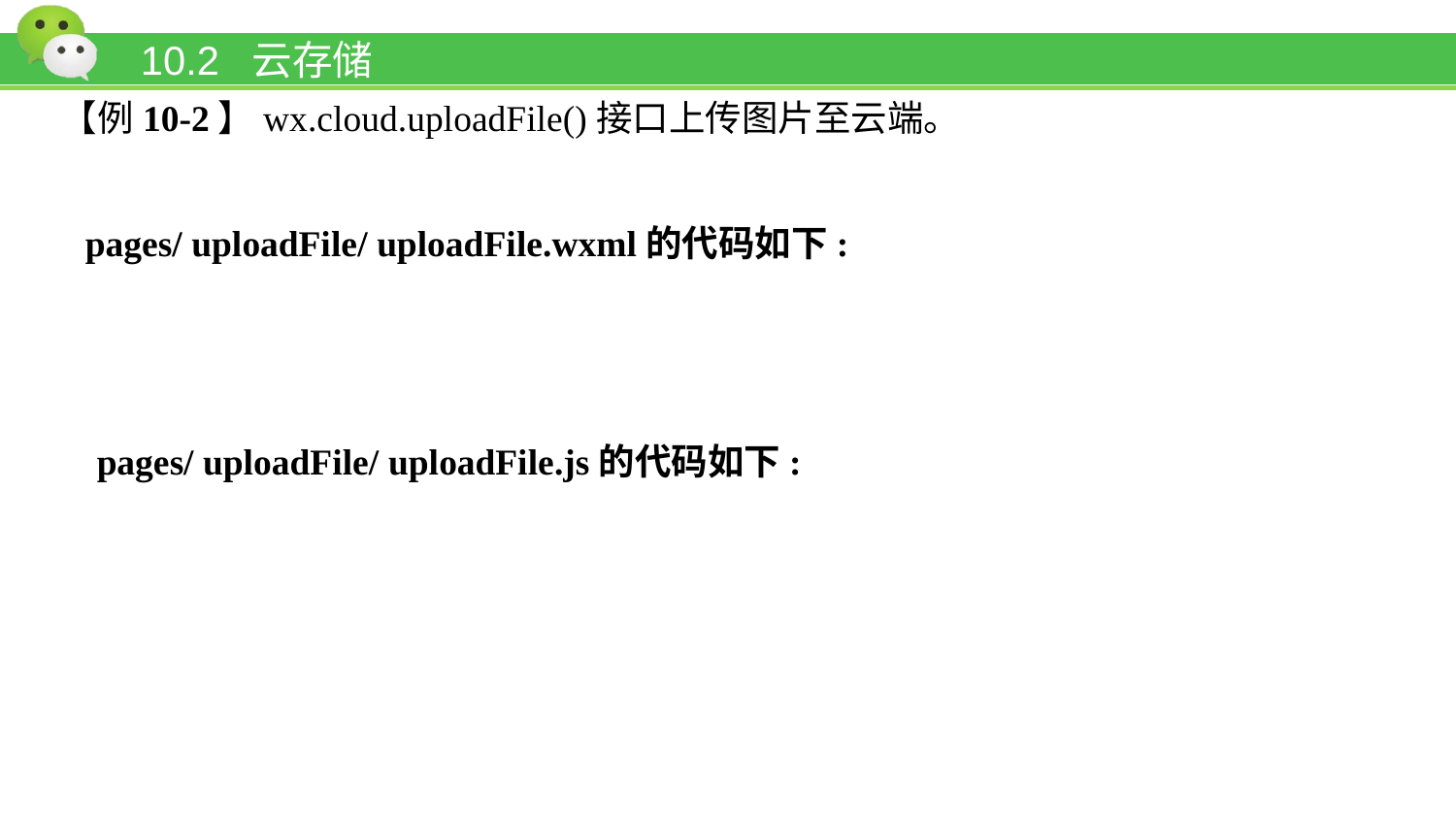

# 10.2  云存储
【例10-2】wx.cloud.uploadFile()接口上传图片至云端。
pages/ uploadFile/ uploadFile.wxml的代码如下:
pages/ uploadFile/ uploadFile.js的代码如下: